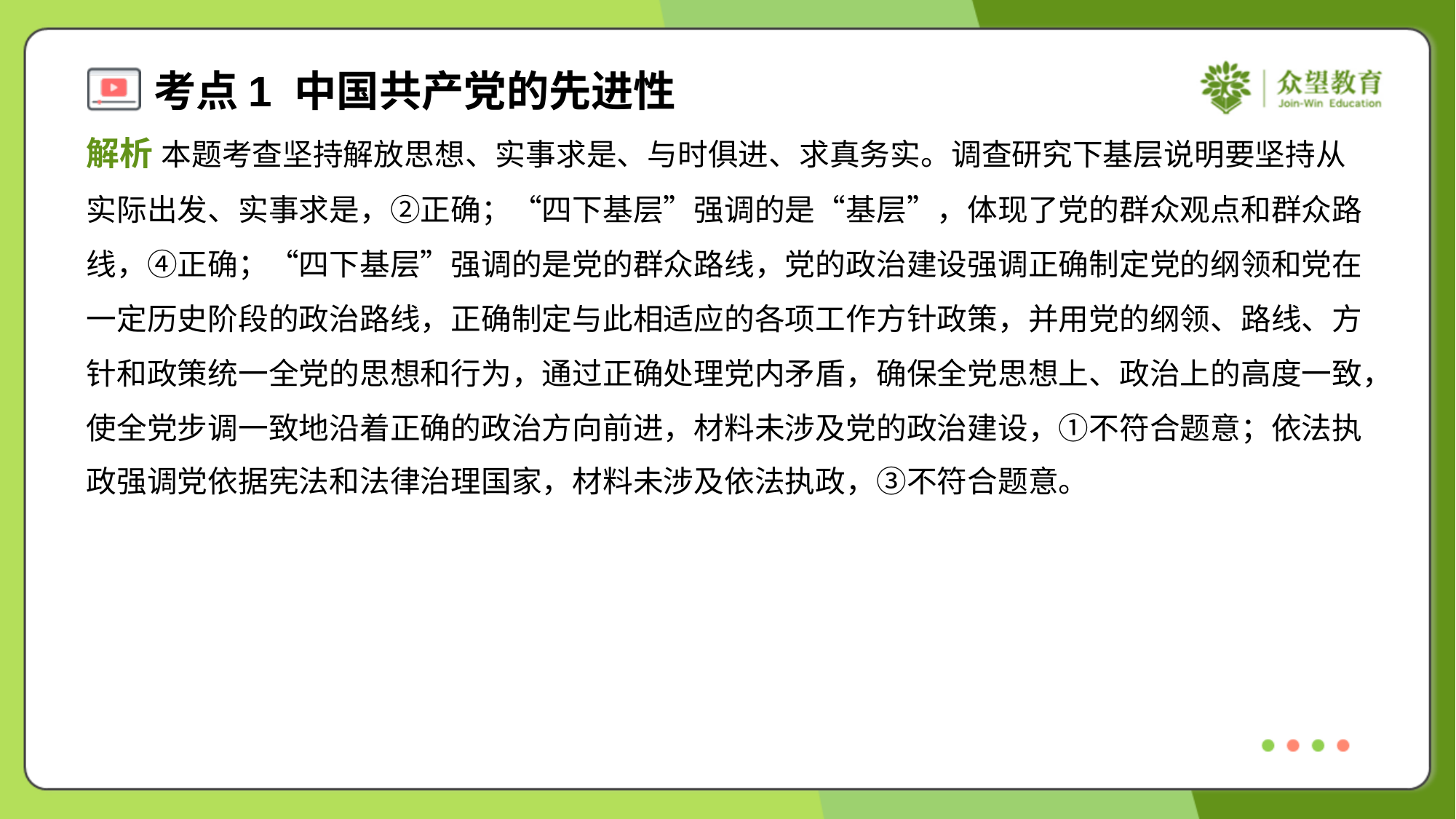

解析 本题考查坚持解放思想、实事求是、与时俱进、求真务实。调查研究下基层说明要坚持从
实际出发、实事求是，②正确；“四下基层”强调的是“基层”，体现了党的群众观点和群众路
线，④正确；“四下基层”强调的是党的群众路线，党的政治建设强调正确制定党的纲领和党在
一定历史阶段的政治路线，正确制定与此相适应的各项工作方针政策，并用党的纲领、路线、方
针和政策统一全党的思想和行为，通过正确处理党内矛盾，确保全党思想上、政治上的高度一致，
使全党步调一致地沿着正确的政治方向前进，材料未涉及党的政治建设，①不符合题意；依法执
政强调党依据宪法和法律治理国家，材料未涉及依法执政，③不符合题意。